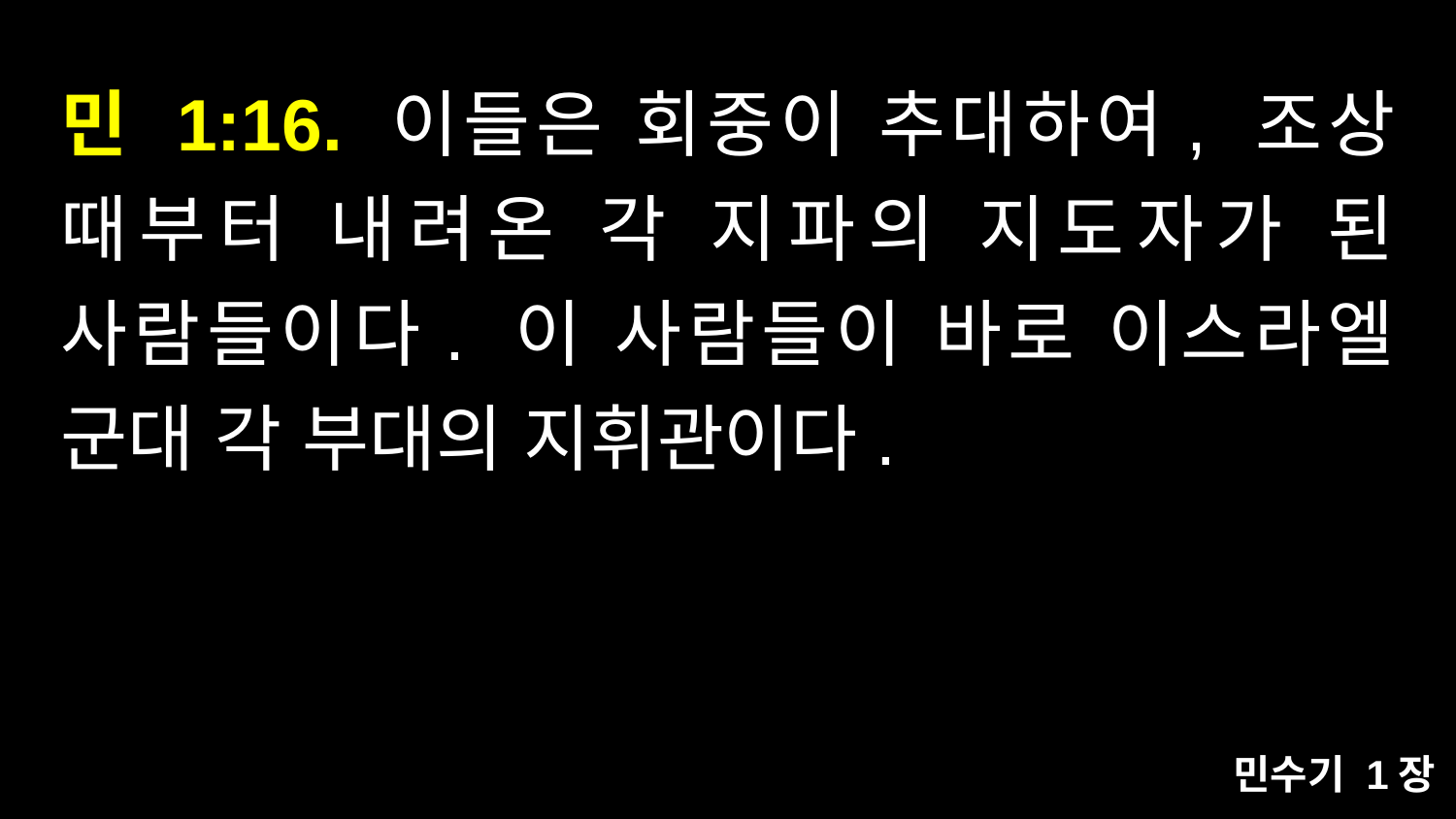

# 민 1:16. 이들은 회중이 추대하여, 조상 때부터 내려온 각 지파의 지도자가 된 사람들이다. 이 사람들이 바로 이스라엘 군대 각 부대의 지휘관이다.
민수기 1장